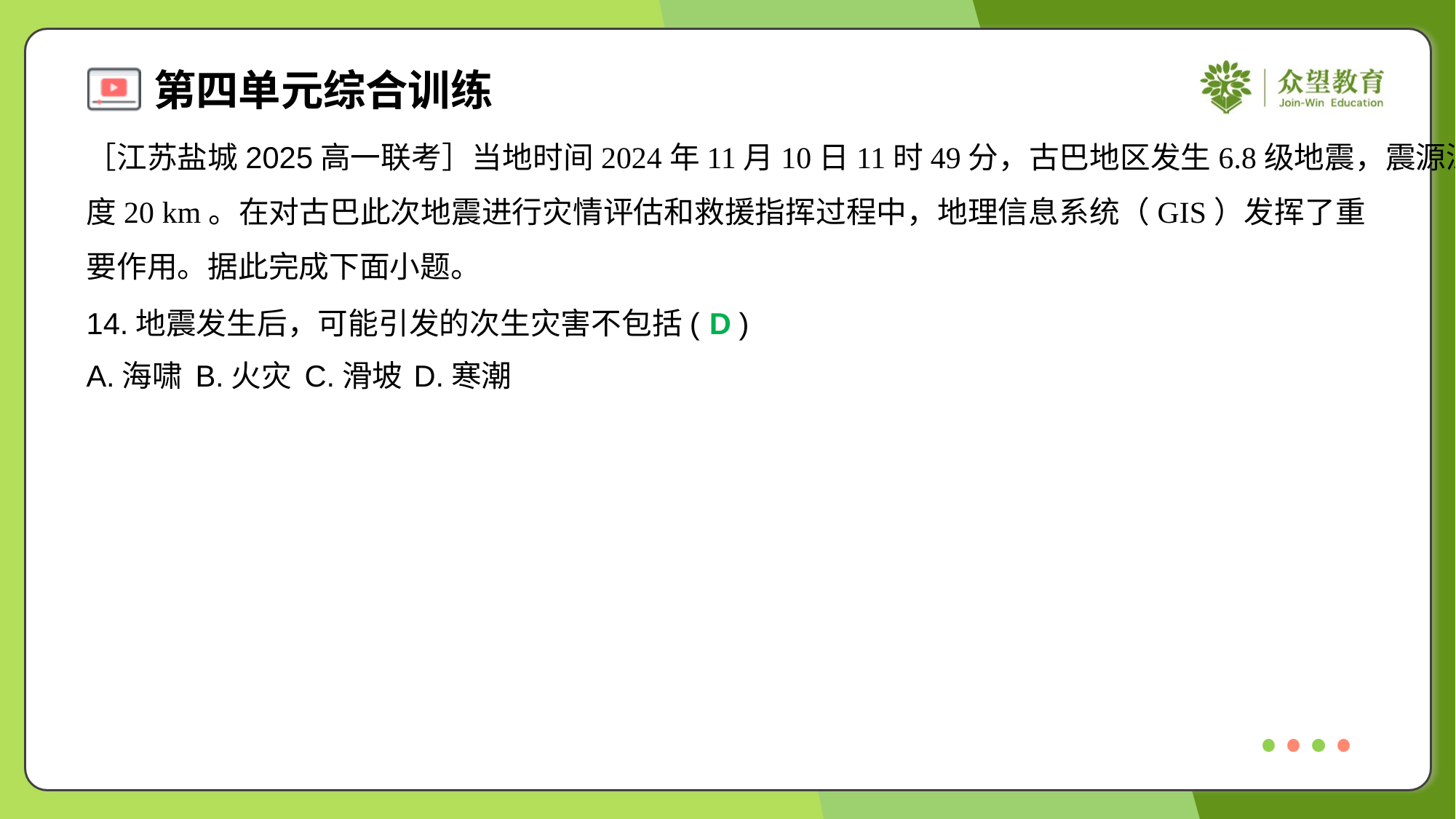

［江苏盐城2025高一联考］当地时间2024年11月10日11时49分，古巴地区发生6.8级地震，震源深
度20 km。在对古巴此次地震进行灾情评估和救援指挥过程中，地理信息系统（GIS）发挥了重
要作用。据此完成下面小题。
14.地震发生后，可能引发的次生灾害不包括(     )
D
A.海啸	B.火灾	C.滑坡	D.寒潮